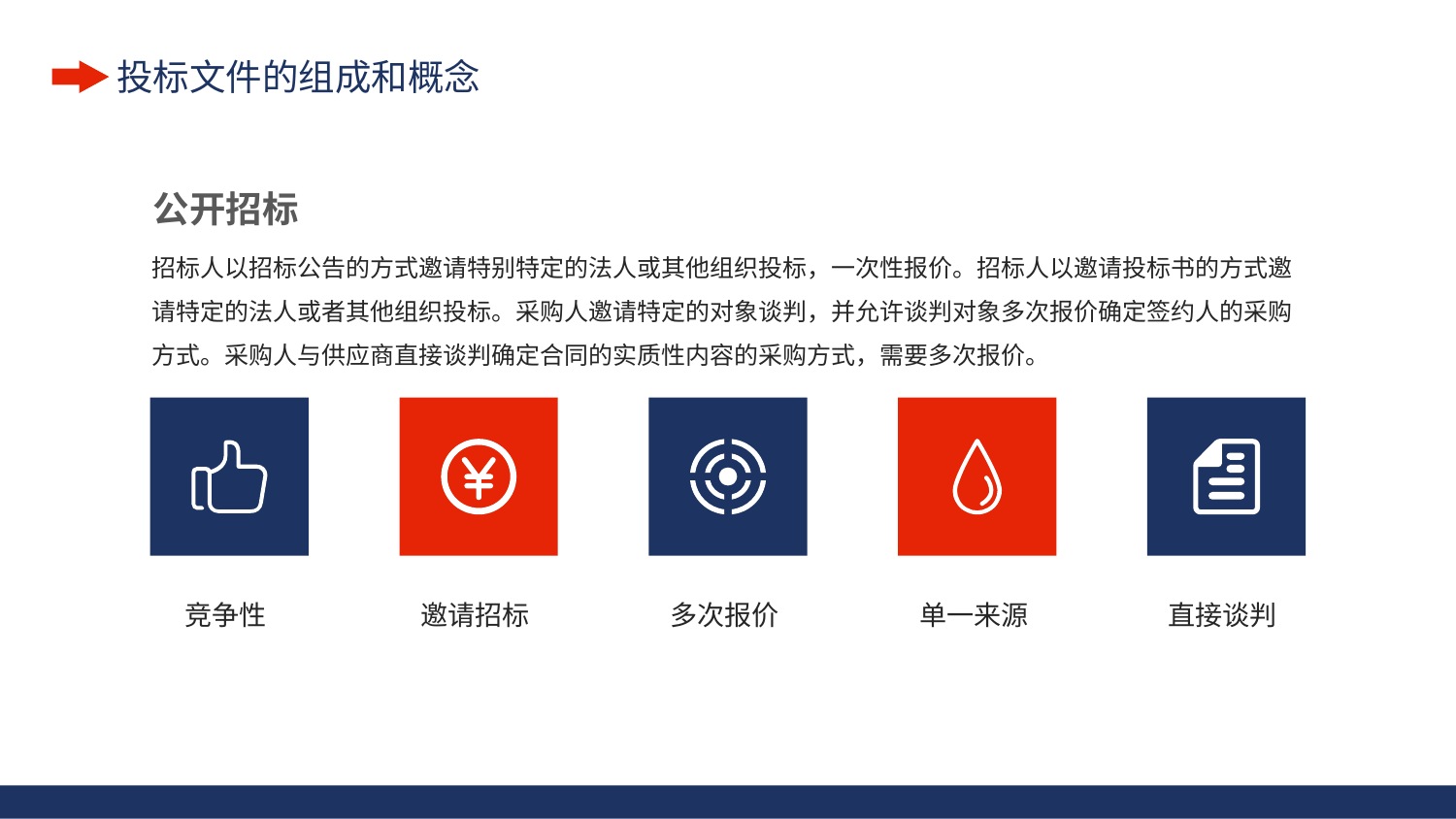

公开招标
招标人以招标公告的方式邀请特别特定的法人或其他组织投标，一次性报价。招标人以邀请投标书的方式邀请特定的法人或者其他组织投标。采购人邀请特定的对象谈判，并允许谈判对象多次报价确定签约人的采购方式。采购人与供应商直接谈判确定合同的实质性内容的采购方式，需要多次报价。

竞争性
邀请招标
多次报价
单一来源
直接谈判